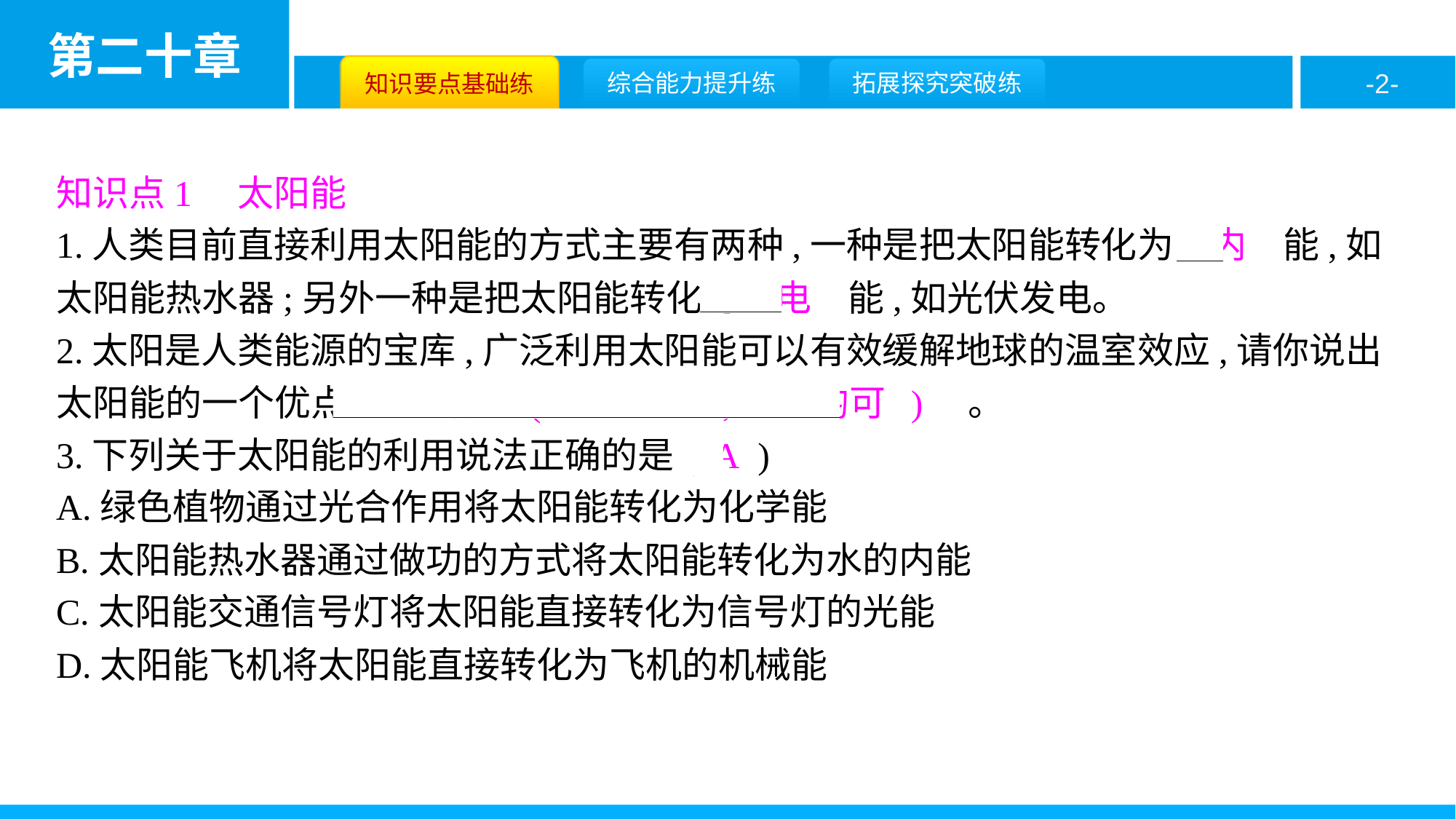

知识点1　太阳能
1.人类目前直接利用太阳能的方式主要有两种,一种是把太阳能转化为　内　能,如太阳能热水器;另外一种是把太阳能转化为　电　能,如光伏发电。
2.太阳是人类能源的宝库,广泛利用太阳能可以有效缓解地球的温室效应,请你说出太阳能的一个优点:　可再生(  或无污染,合理均可  )　。
3.下列关于太阳能的利用说法正确的是(  A  )
A.绿色植物通过光合作用将太阳能转化为化学能
B.太阳能热水器通过做功的方式将太阳能转化为水的内能
C.太阳能交通信号灯将太阳能直接转化为信号灯的光能
D.太阳能飞机将太阳能直接转化为飞机的机械能